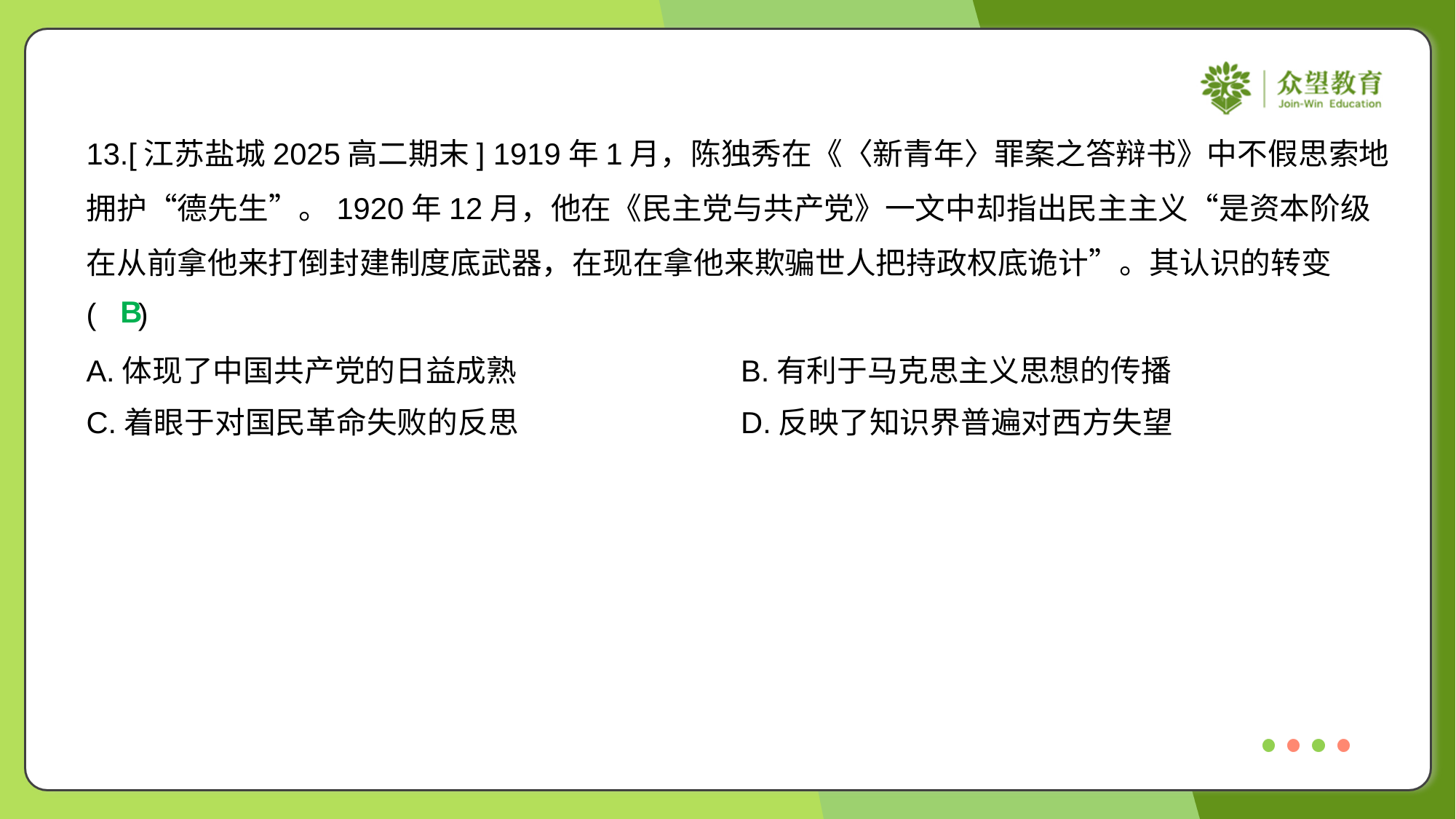

13.[江苏盐城2025高二期末] 1919年1月，陈独秀在《〈新青年〉罪案之答辩书》中不假思索地
拥护“德先生”。1920年12月，他在《民主党与共产党》一文中却指出民主主义“是资本阶级
在从前拿他来打倒封建制度底武器，在现在拿他来欺骗世人把持政权底诡计”。其认识的转变
(     )
B
A.体现了中国共产党的日益成熟	B.有利于马克思主义思想的传播
C.着眼于对国民革命失败的反思	D.反映了知识界普遍对西方失望